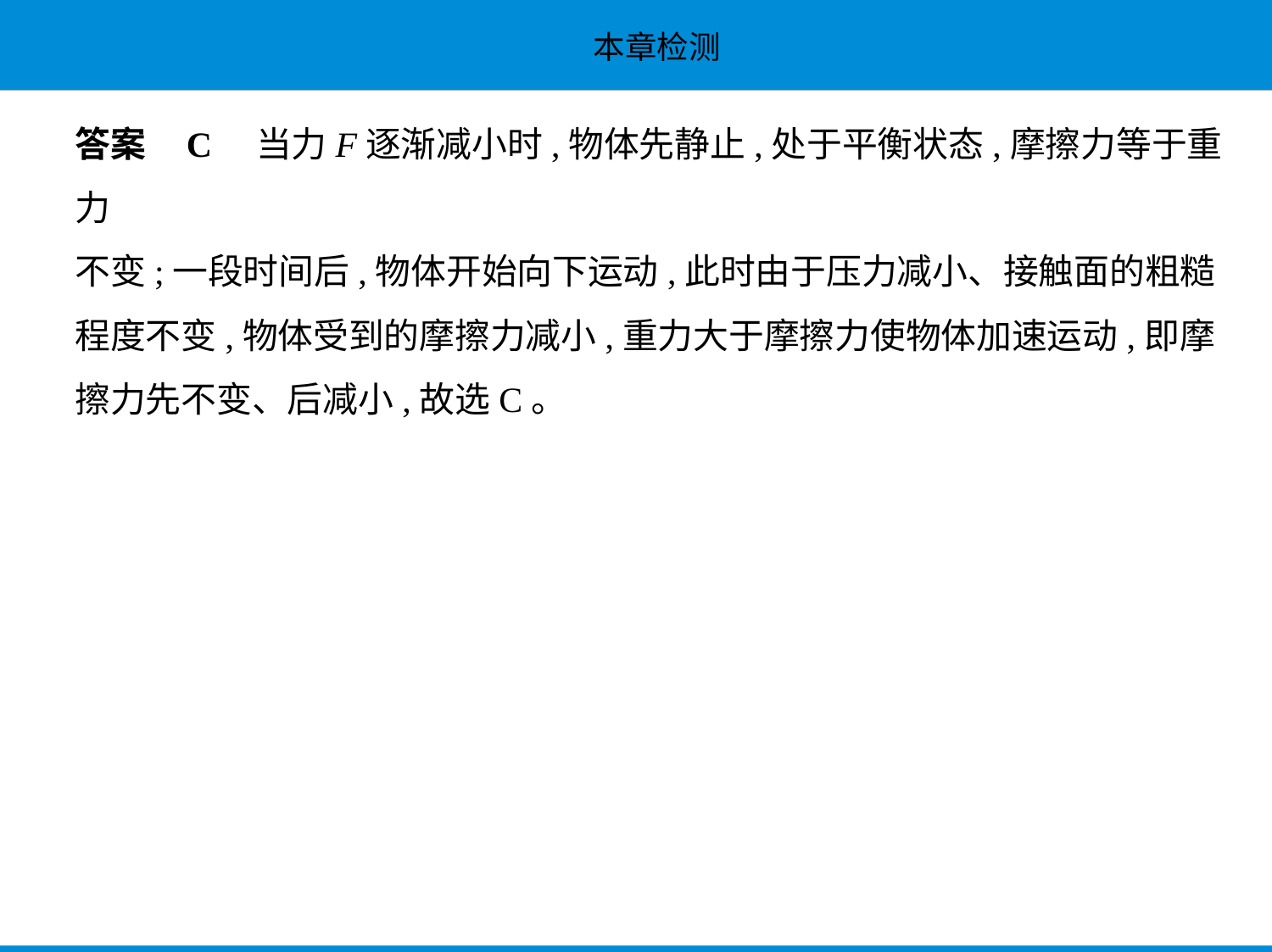

答案    C　当力F逐渐减小时,物体先静止,处于平衡状态,摩擦力等于重力
不变;一段时间后,物体开始向下运动,此时由于压力减小、接触面的粗糙
程度不变,物体受到的摩擦力减小,重力大于摩擦力使物体加速运动,即摩
擦力先不变、后减小,故选C。